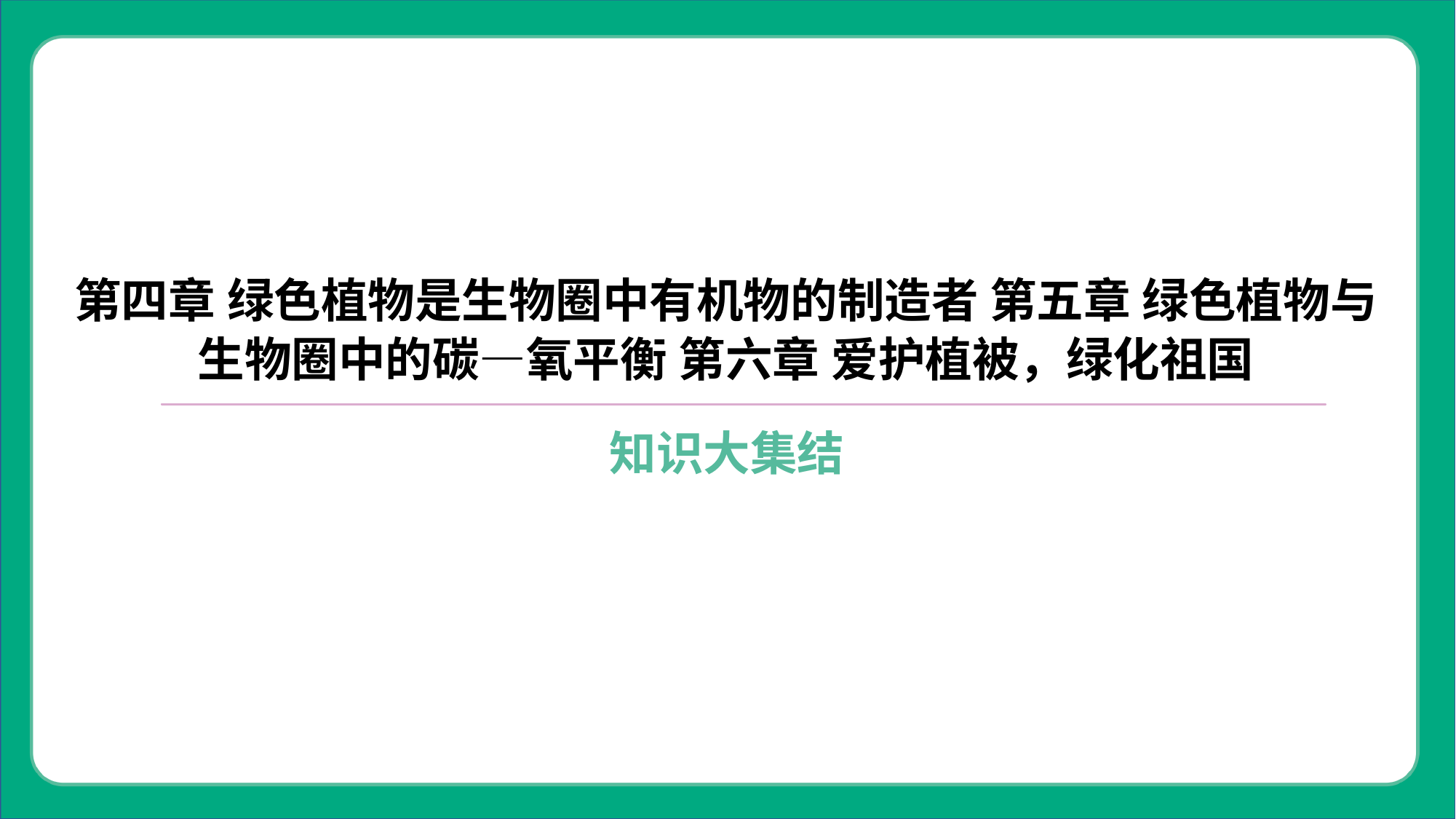

第四章 绿色植物是生物圈中有机物的制造者 第五章 绿色植物与
生物圈中的碳—氧平衡 第六章 爱护植被，绿化祖国
知识大集结